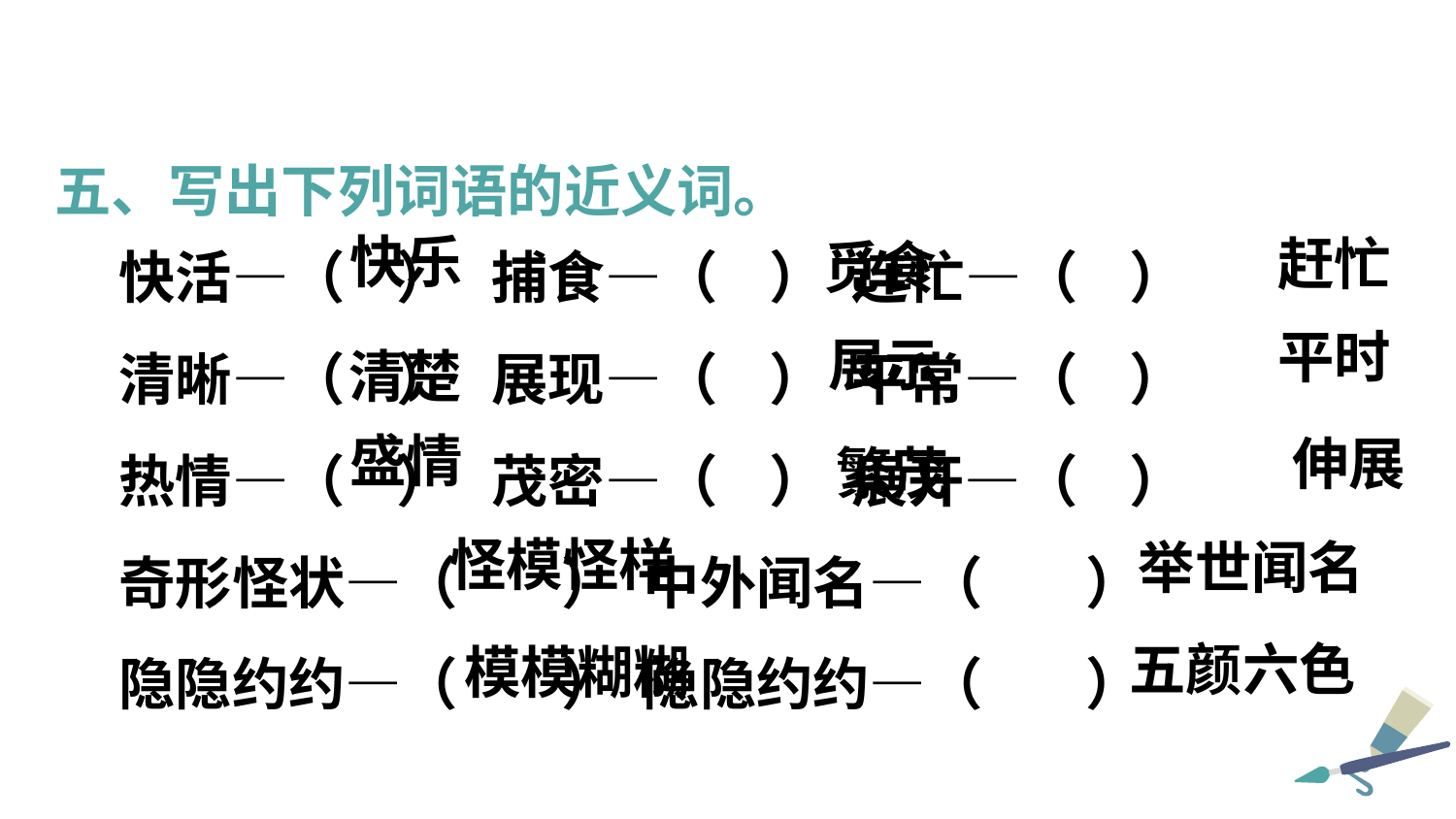

五、写出下列词语的近义词。
快活—（    ）   捕食—（    ）  连忙—（    ）
清晰—（    ）   展现—（    ）  平常—（    ）
热情—（    ）   茂密—（    ）  展开—（    ）
奇形怪状—（        ）  中外闻名—（        ）
隐隐约约—（        ）  隐隐约约—（        ）
快乐
赶忙
觅食
平时
展示
清楚
盛情
伸展
繁茂
怪模怪样
举世闻名
五颜六色
模模糊糊